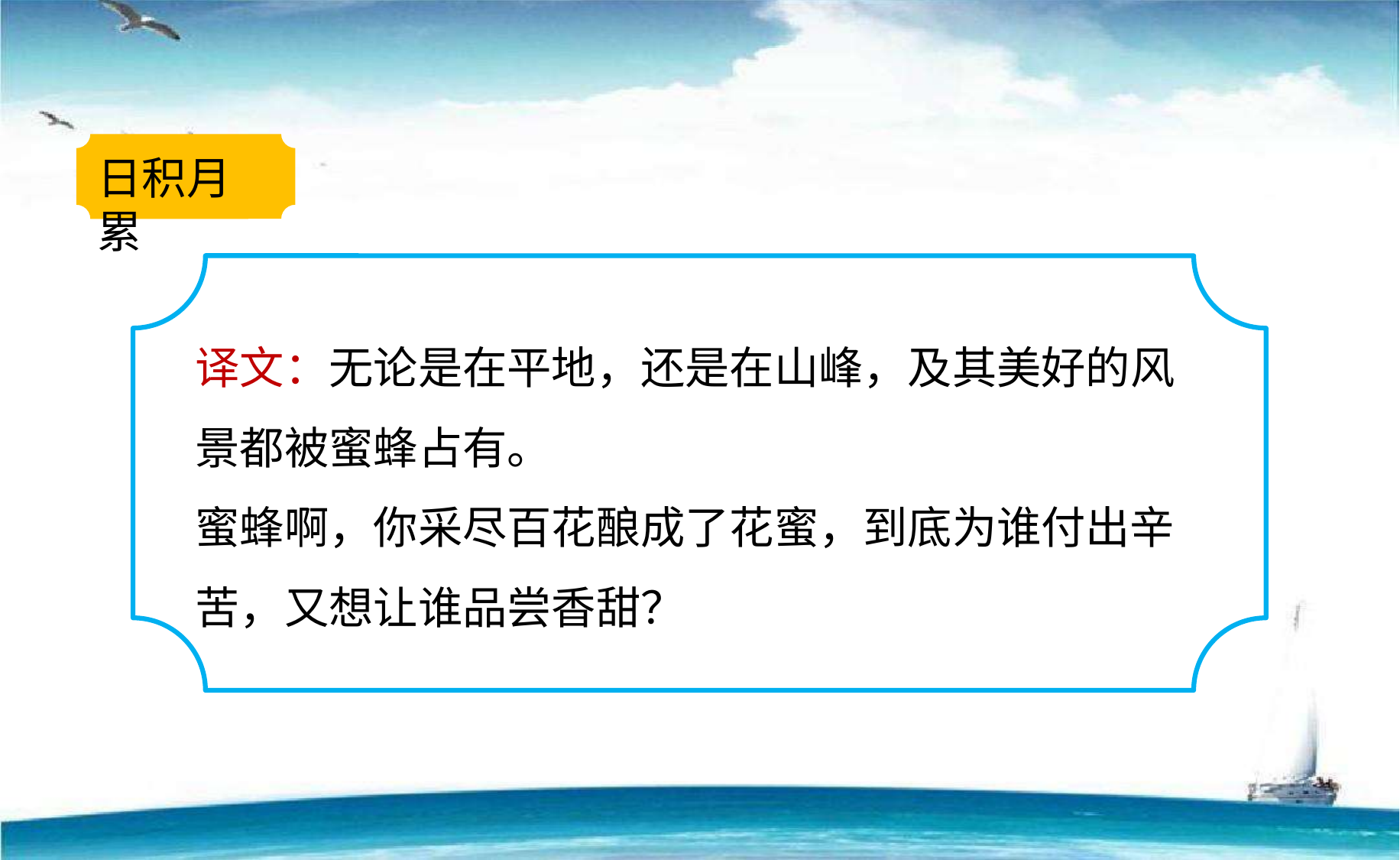

日积月累
译文：无论是在平地，还是在山峰，及其美好的风景都被蜜蜂占有。
蜜蜂啊，你采尽百花酿成了花蜜，到底为谁付出辛苦，又想让谁品尝香甜？